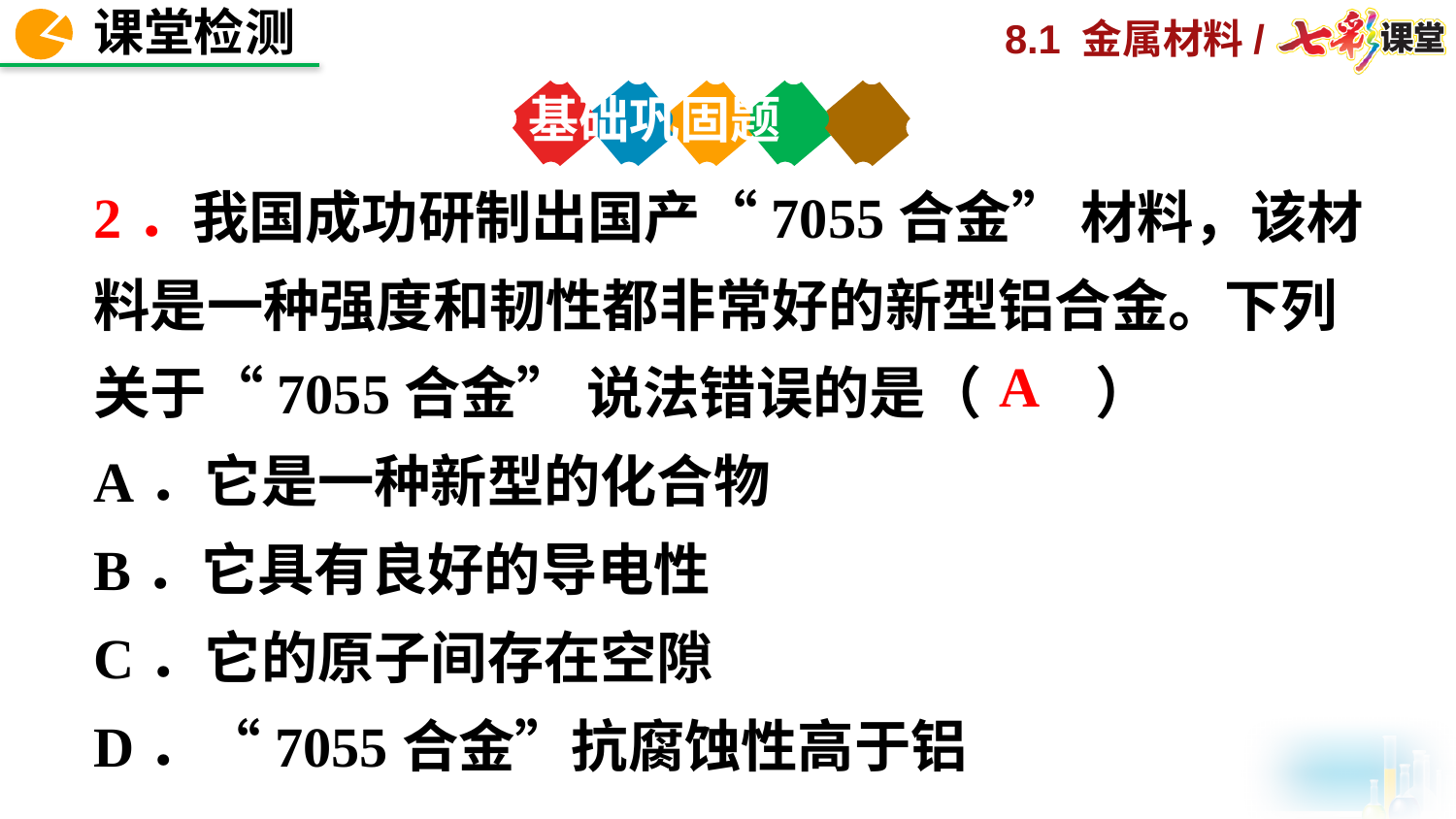

基础巩固题

2．我国成功研制出国产“7055合金” 材料，该材料是一种强度和韧性都非常好的新型铝合金。下列关于“7055合金” 说法错误的是（　　）
A．它是一种新型的化合物
B．它具有良好的导电性
C．它的原子间存在空隙
D．“7055合金”抗腐蚀性高于铝
A